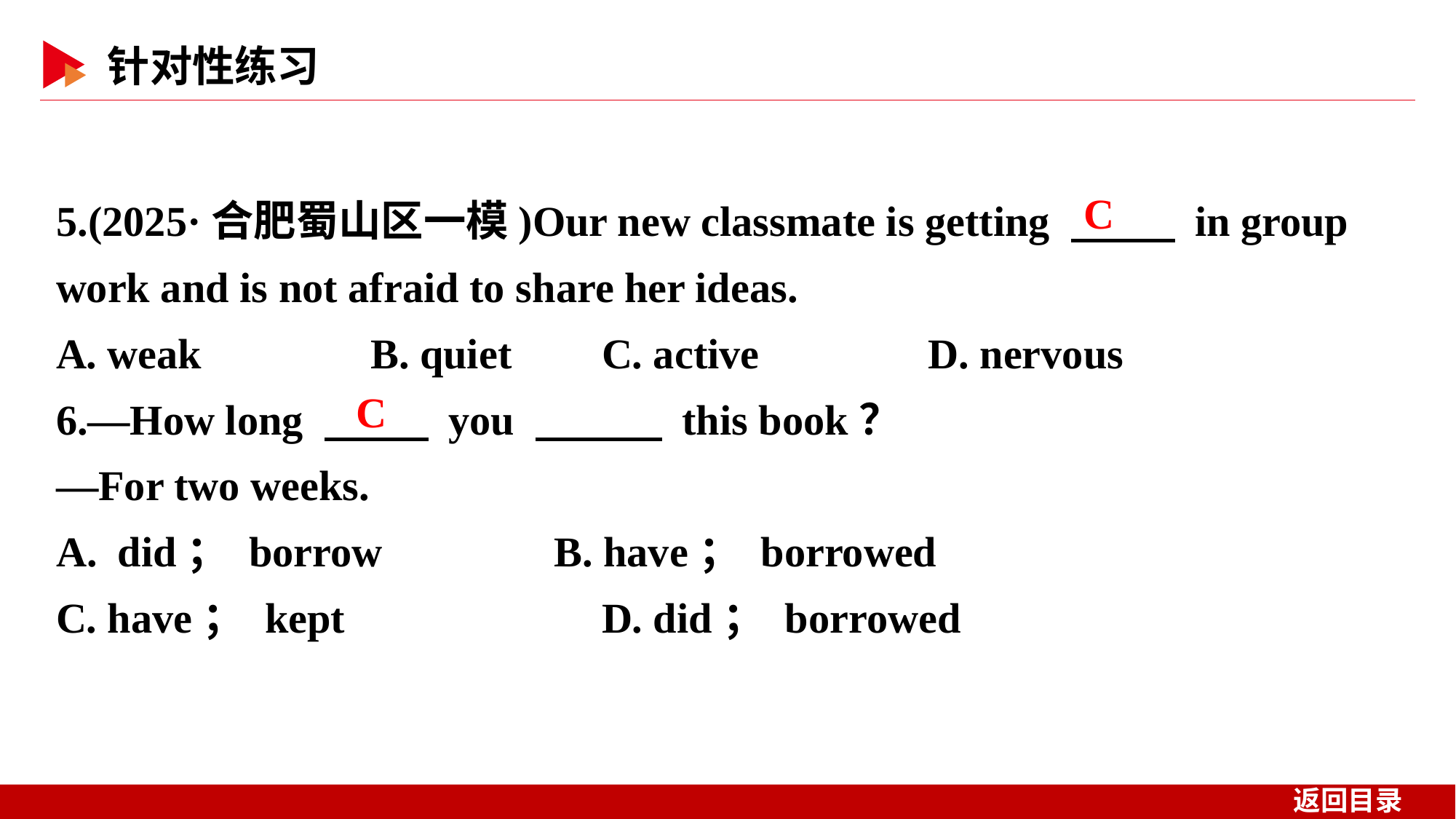

5.(2025·合肥蜀山区一模)Our new classmate is getting 　  　 in group work and is not afraid to share her ideas.
A. weak                B. quiet	C. active                D. nervous
6.—How long 　  　 you 　　　 this book？
—For two weeks.
did； borrow                	B. have； borrowed
C. have； kept                	D. did； borrowed
C
C